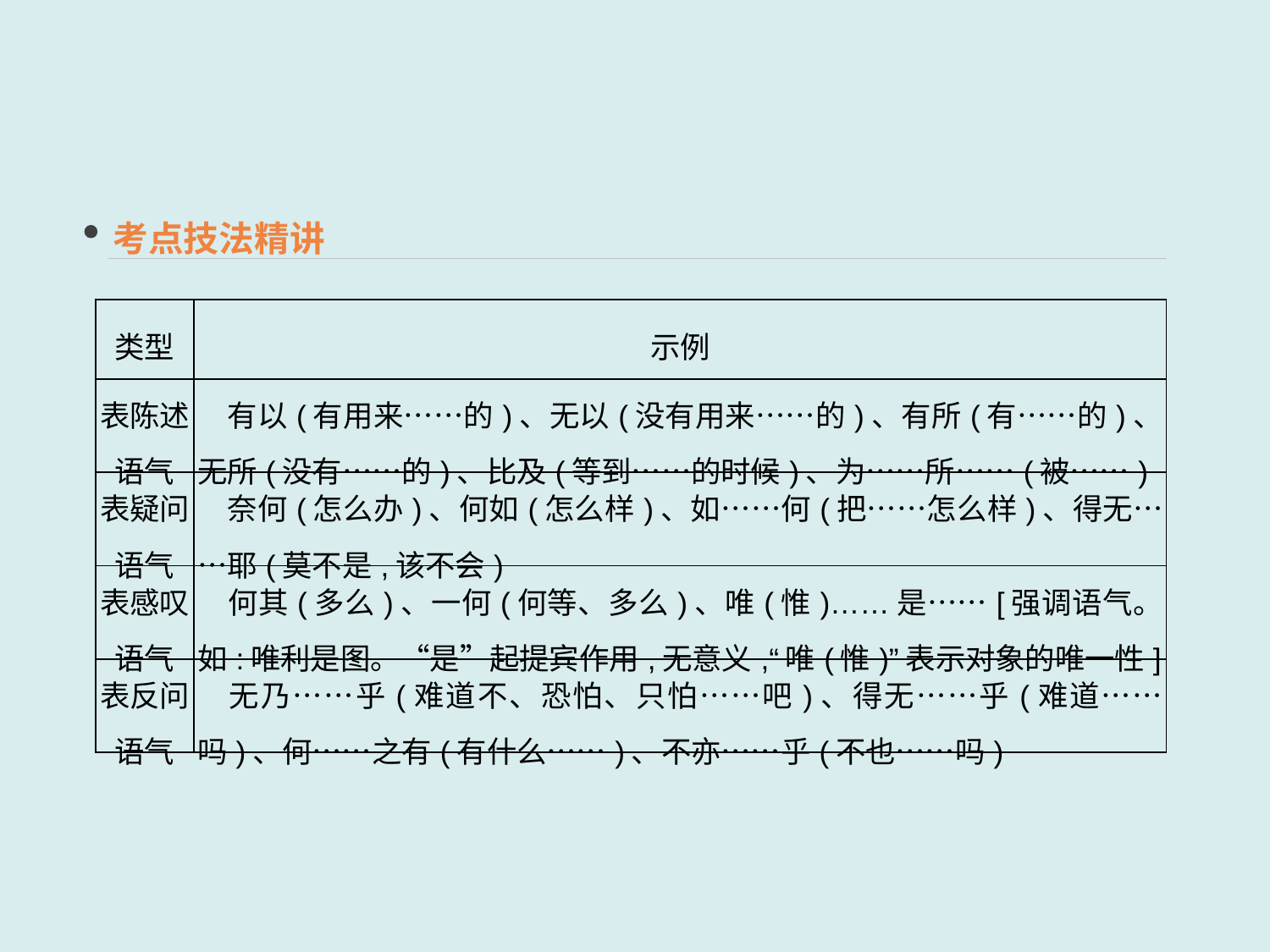

考点技法精讲

| 类型 | 示例 |
| --- | --- |
| 表陈述语气 | 有以(有用来……的)、无以(没有用来……的)、有所(有……的)、无所(没有……的)、比及(等到……的时候)、为……所……(被……) |
| 表疑问语气 | 奈何(怎么办)、何如(怎么样)、如……何(把……怎么样)、得无……耶(莫不是,该不会) |
| 表感叹语气 | 何其(多么)、一何(何等、多么)、唯(惟)……是……[强调语气。如:唯利是图。“是”起提宾作用,无意义,“唯(惟)”表示对象的唯一性] |
| 表反问语气 | 无乃……乎(难道不、恐怕、只怕……吧)、得无……乎(难道……吗)、何……之有(有什么……)、不亦……乎(不也……吗) |